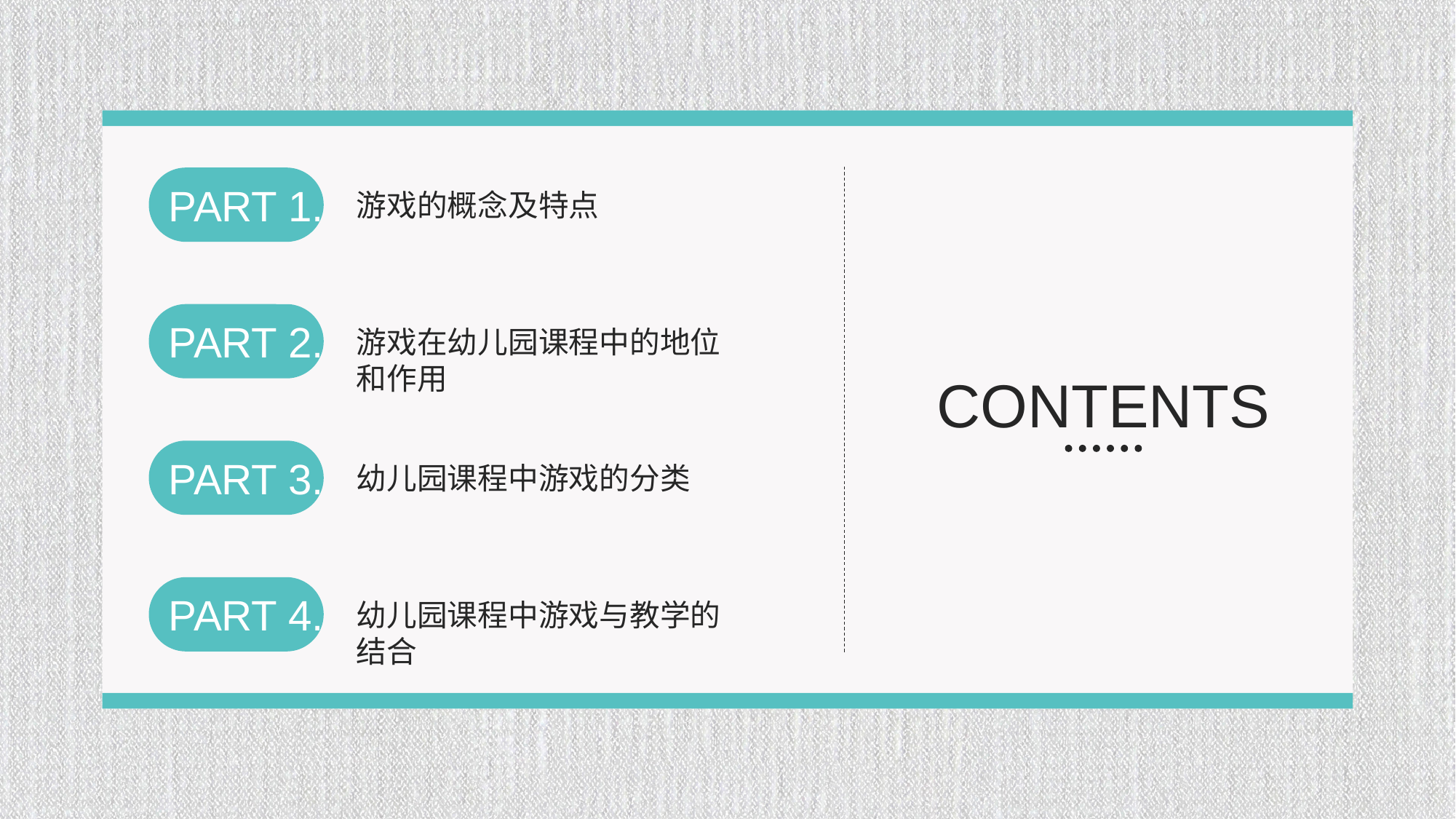

PART 1.
游戏的概念及特点

PART 2.
游戏在幼儿园课程中的地位和作用

PART 3.
幼儿园课程中游戏的分类

PART 4.
幼儿园课程中游戏与教学的结合
CONTENTS